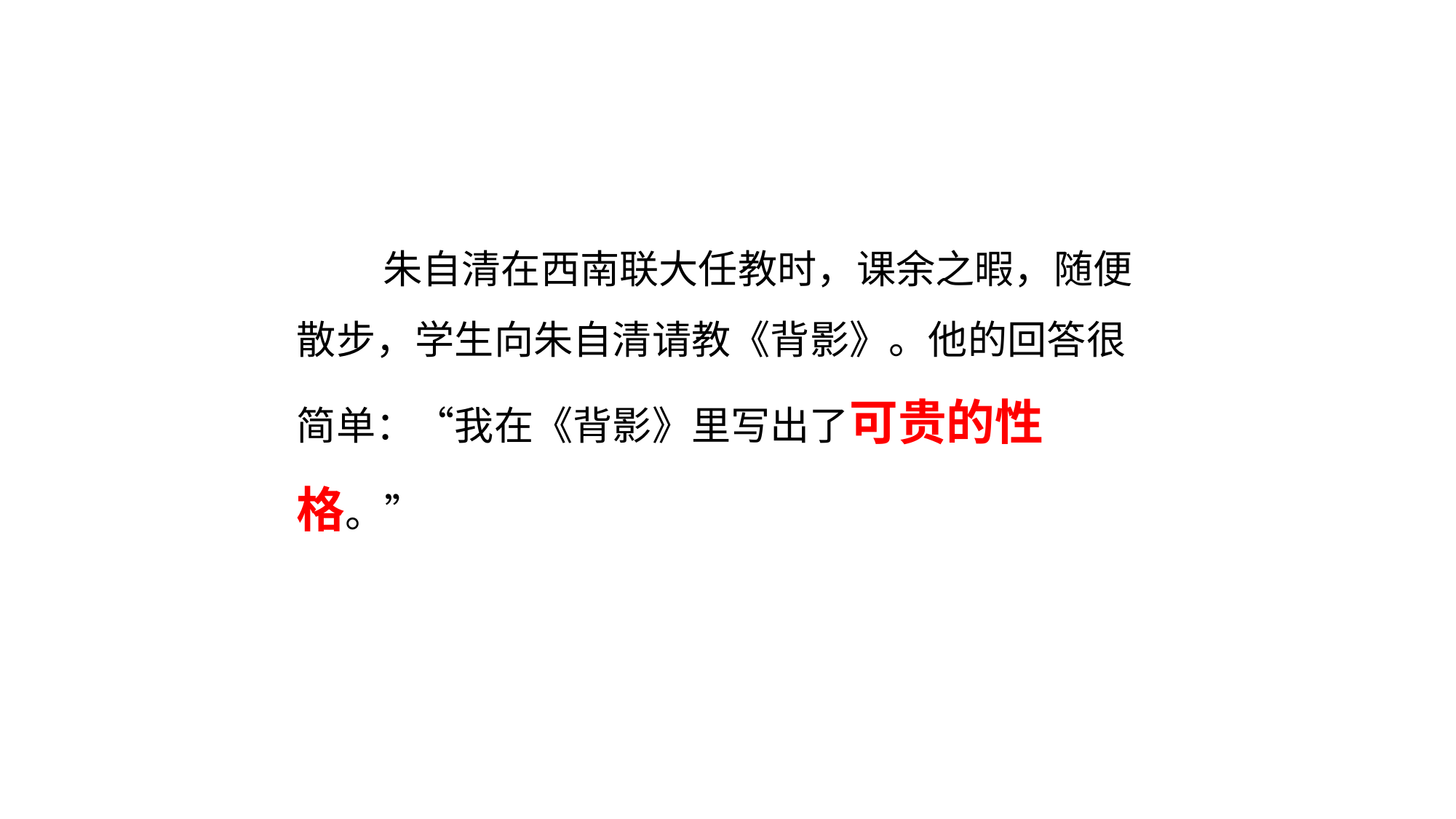

朱自清在西南联大任教时，课余之暇，随便散步，学生向朱自清请教《背影》。他的回答很简单：“我在《背影》里写出了可贵的性格。”